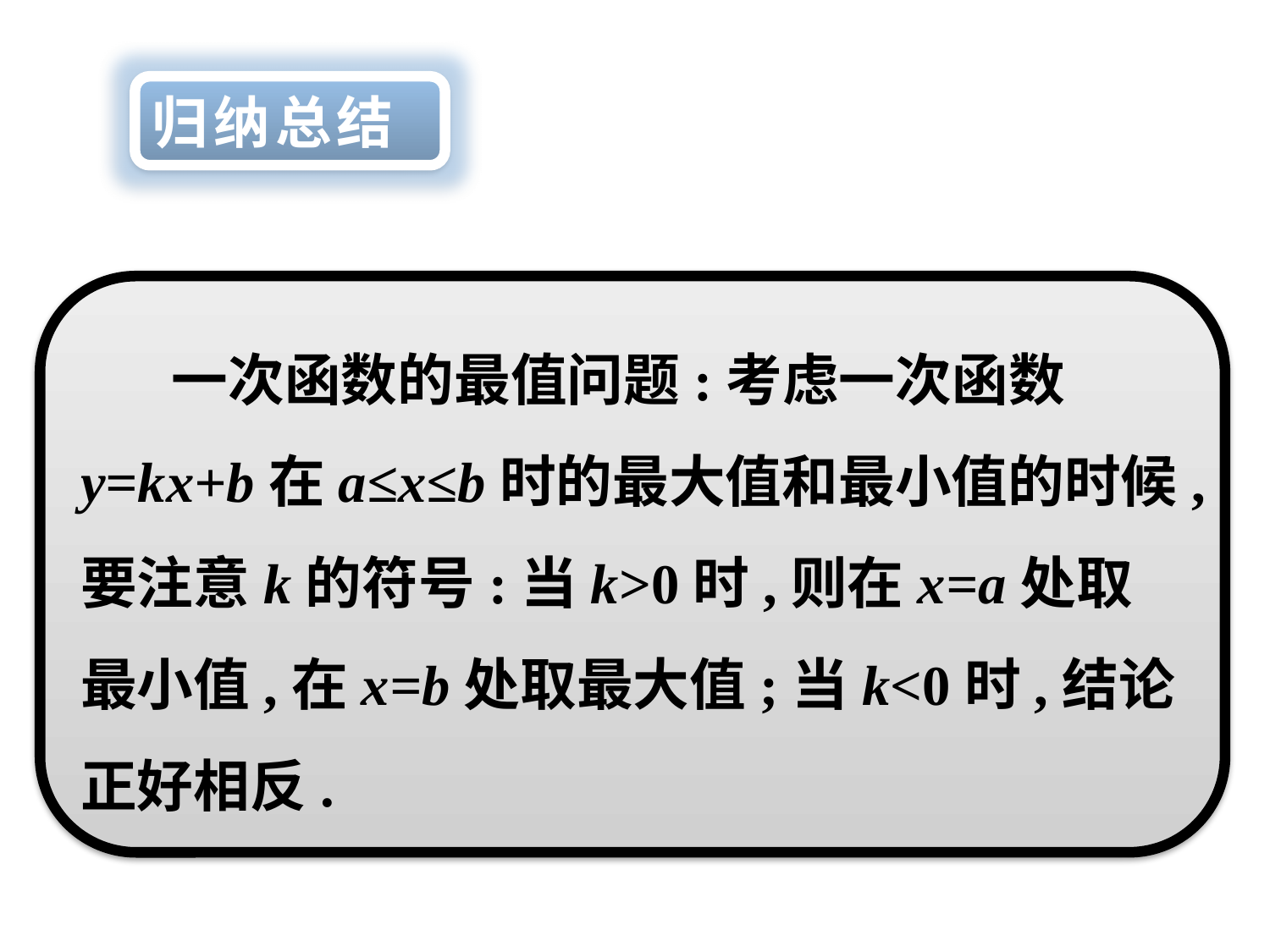

归纳总结
      一次函数的最值问题:考虑一次函数y=kx+b在a≤x≤b时的最大值和最小值的时候,要注意k的符号:当k>0时,则在x=a处取最小值,在x=b处取最大值;当k<0时,结论正好相反.